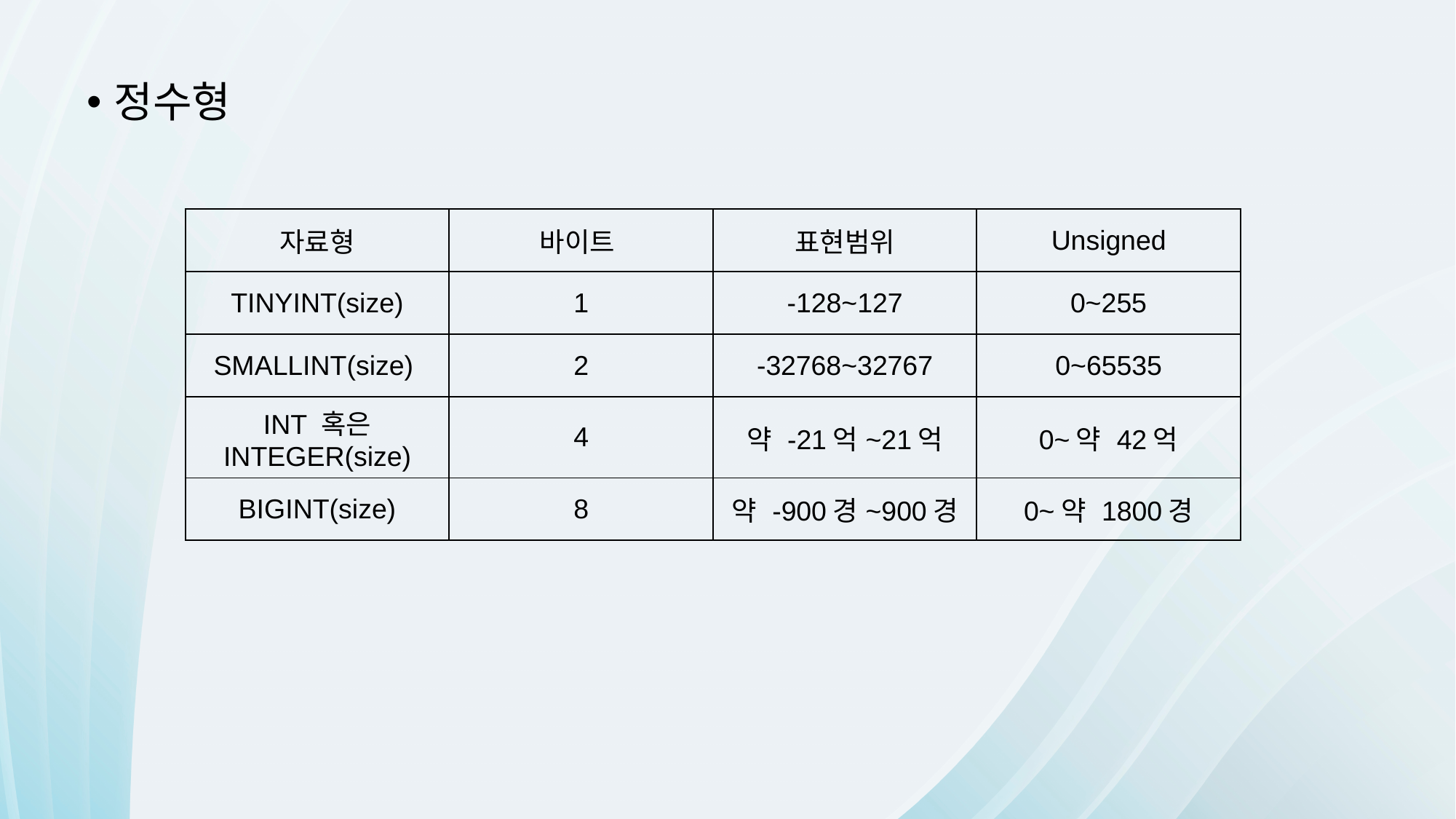

정수형
| 자료형 | 바이트 | 표현범위 | Unsigned |
| --- | --- | --- | --- |
| TINYINT(size) | 1 | -128~127 | 0~255 |
| SMALLINT(size) | 2 | -32768~32767 | 0~65535 |
| INT 혹은 INTEGER(size) | 4 | 약 -21억~21억 | 0~약 42억 |
| BIGINT(size) | 8 | 약 -900경~900경 | 0~약 1800경 |